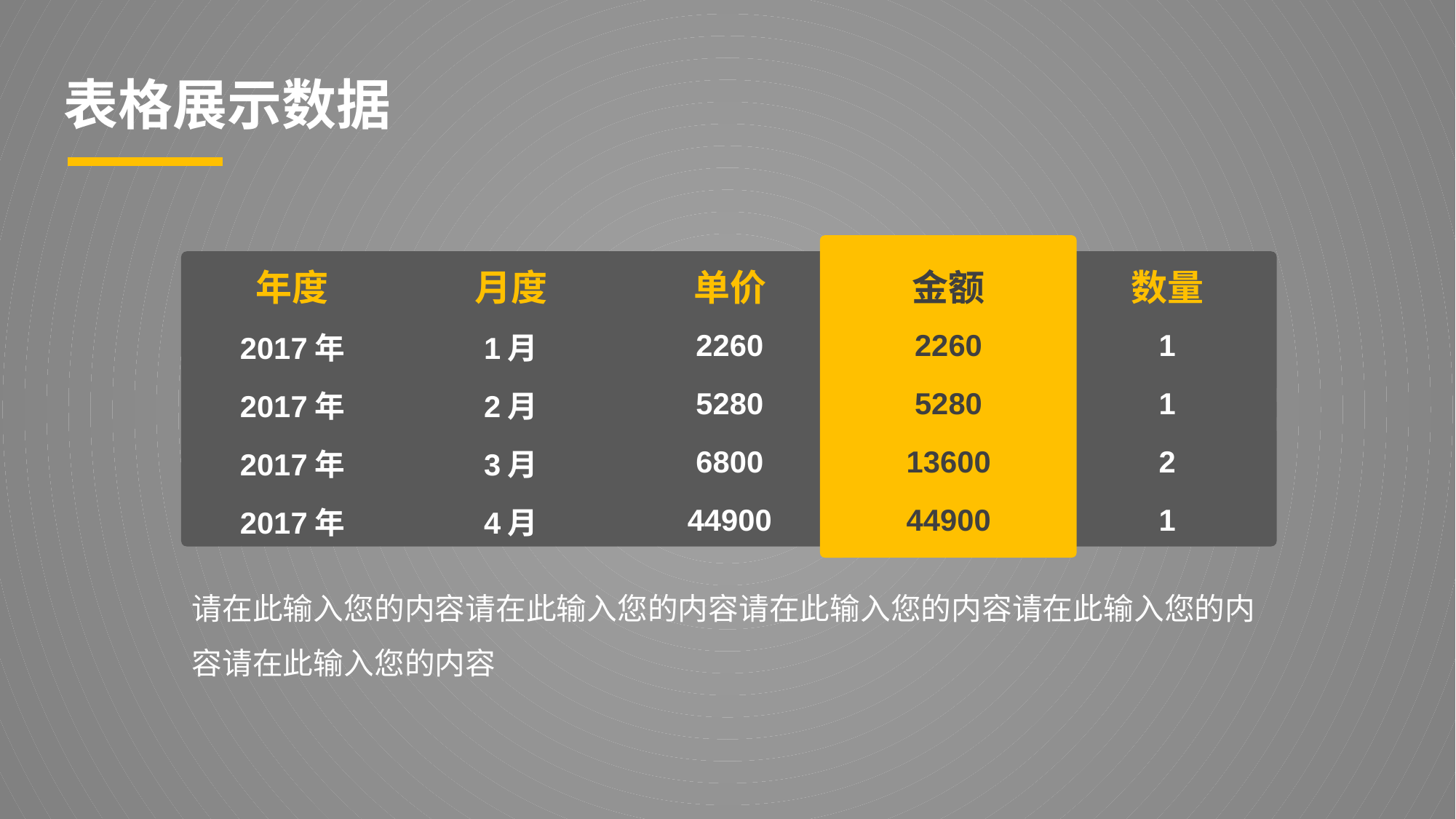

表格展示数据

| 年度 | 月度 | 单价 | 金额 | 数量 |
| --- | --- | --- | --- | --- |
| 2017年 | 1月 | 2260 | 2260 | 1 |
| 2017年 | 2月 | 5280 | 5280 | 1 |
| 2017年 | 3月 | 6800 | 13600 | 2 |
| 2017年 | 4月 | 44900 | 44900 | 1 |
请在此输入您的内容请在此输入您的内容请在此输入您的内容请在此输入您的内容请在此输入您的内容